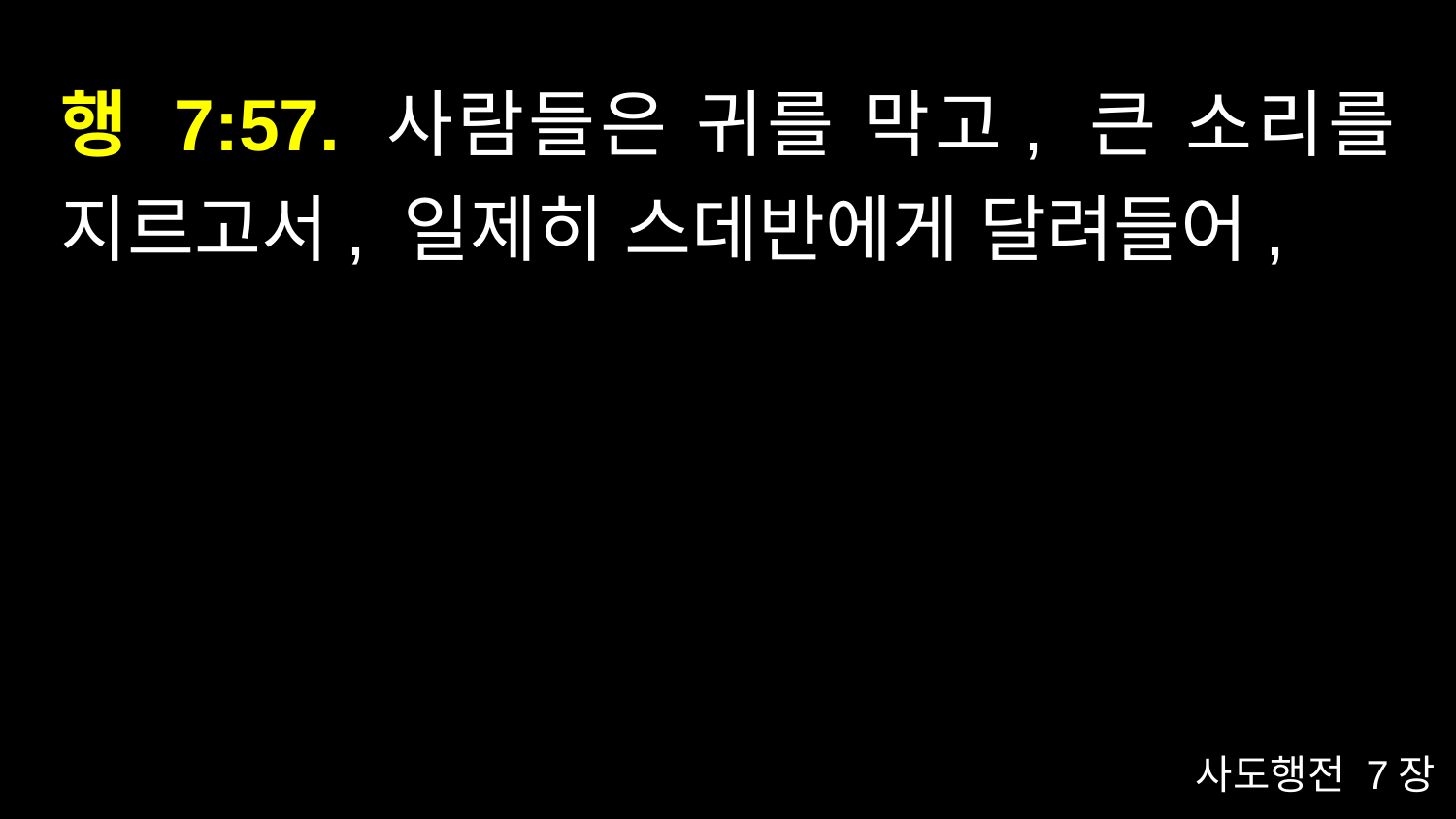

# 행 7:57. 사람들은 귀를 막고, 큰 소리를 지르고서, 일제히 스데반에게 달려들어,
사도행전 7장